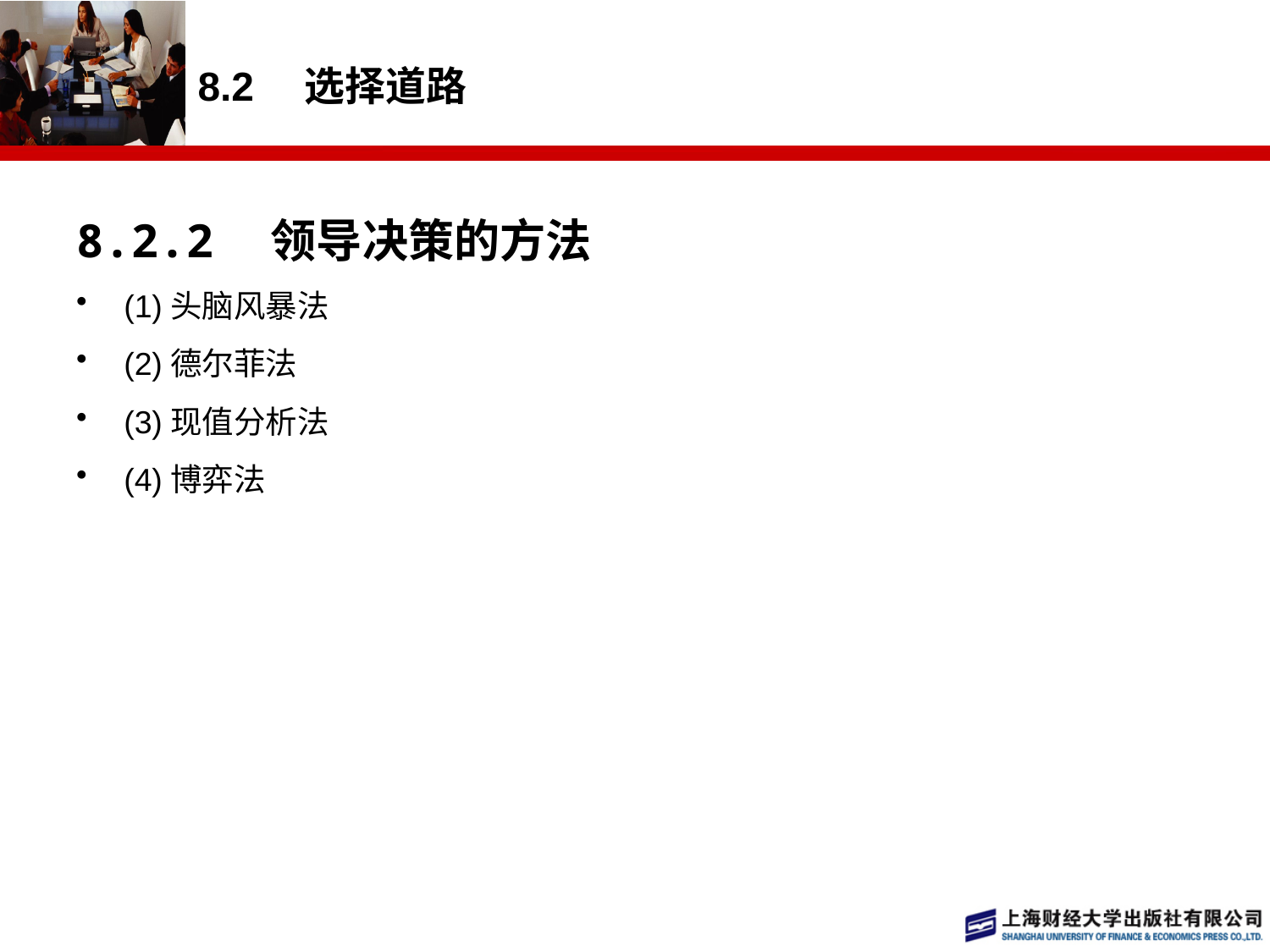

# 8.2　选择道路
8.2.2　领导决策的方法
(1)头脑风暴法
(2)德尔菲法
(3)现值分析法
(4)博弈法